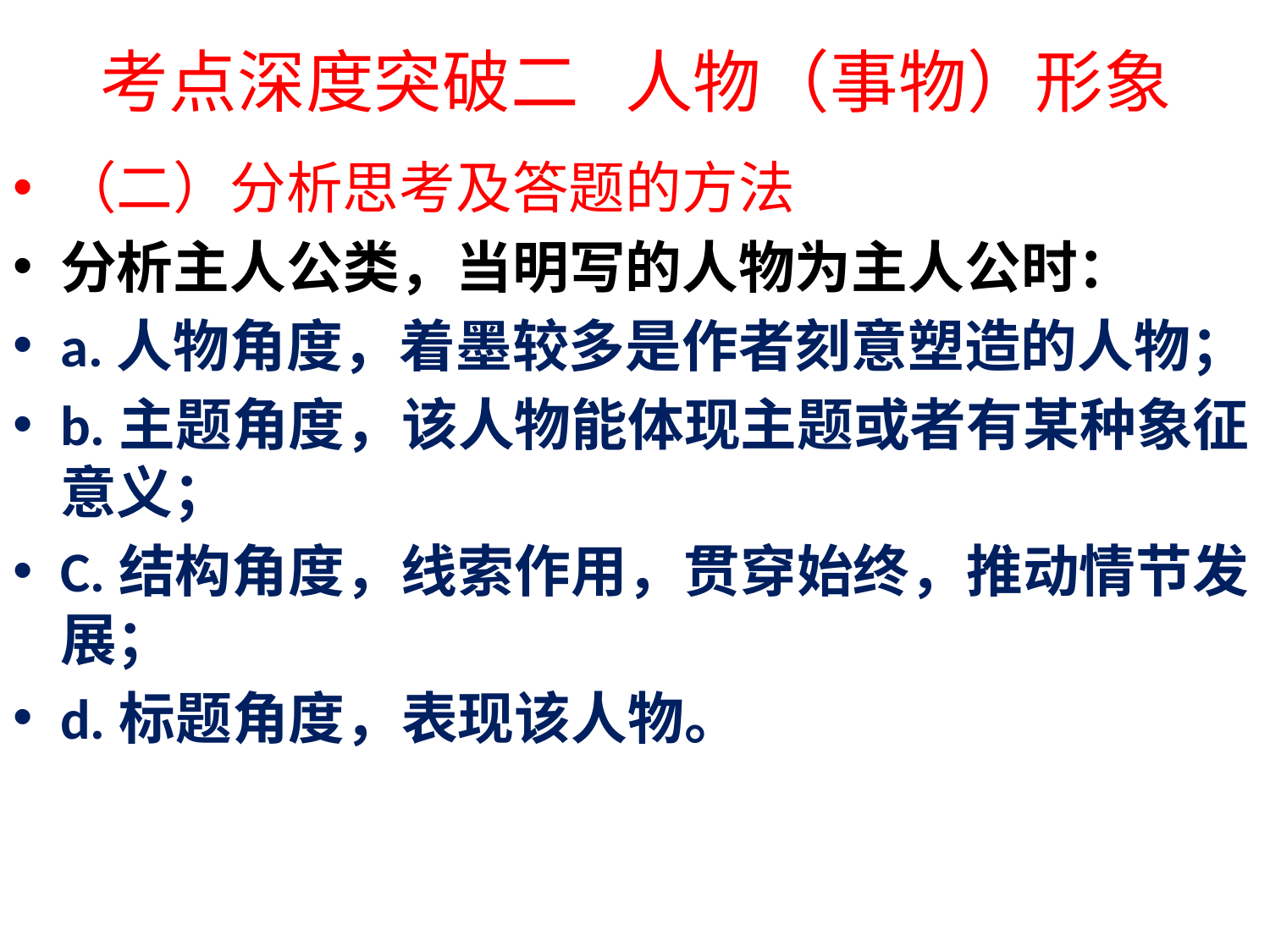

# 考点深度突破二   人物（事物）形象
（二）分析思考及答题的方法
分析主人公类，当明写的人物为主人公时：
a.人物角度，着墨较多是作者刻意塑造的人物；
b.主题角度，该人物能体现主题或者有某种象征意义；
C.结构角度，线索作用，贯穿始终，推动情节发展；
d.标题角度，表现该人物。